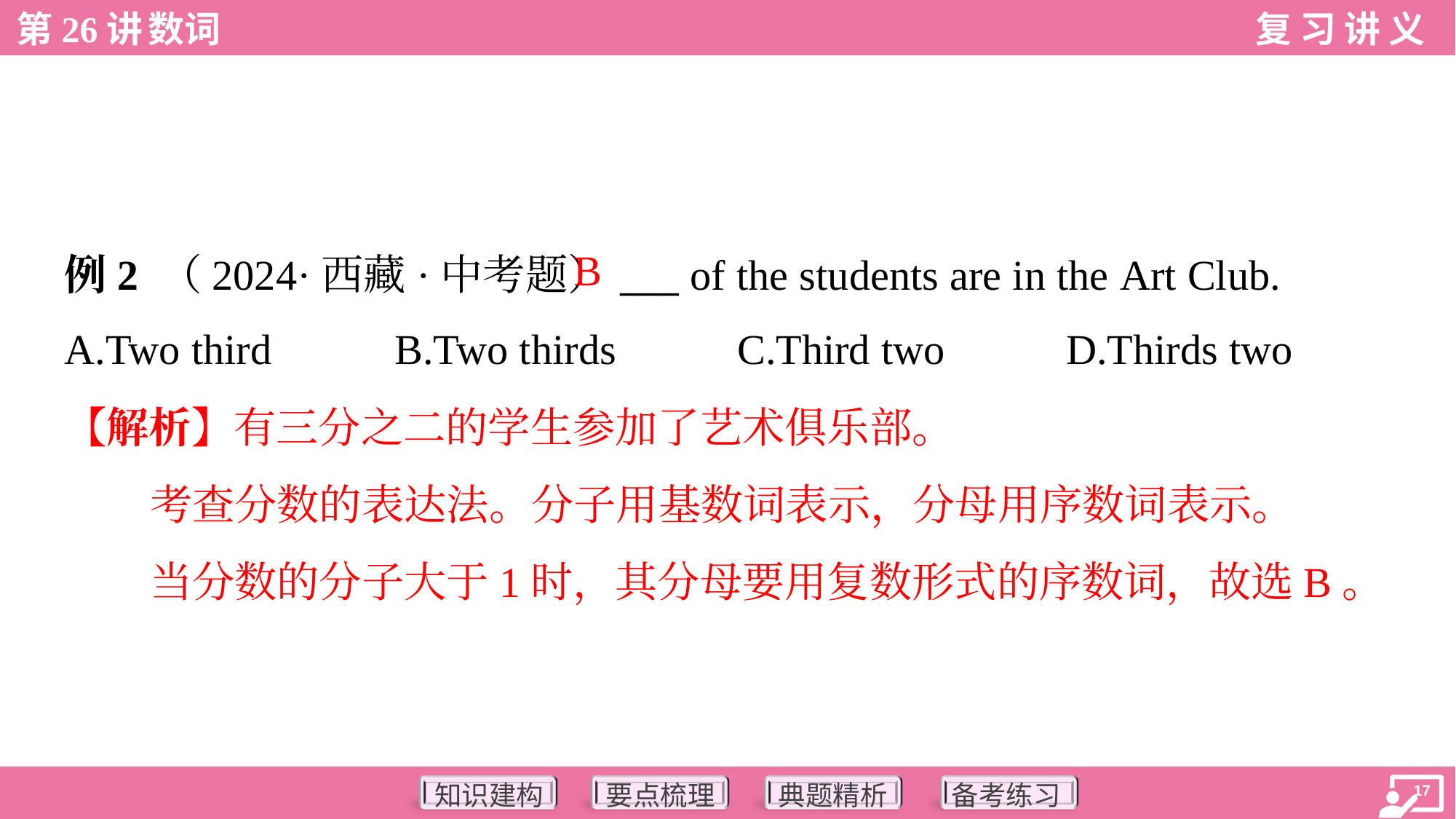

B
例2 （2024·西藏·中考题）___ of the students are in the Art Club.
A.Two third	B.Two thirds	C.Third two	D.Thirds two
【解析】有三分之二的学生参加了艺术俱乐部。
考查分数的表达法。分子用基数词表示，分母用序数词表示。
当分数的分子大于1时，其分母要用复数形式的序数词，故选B。